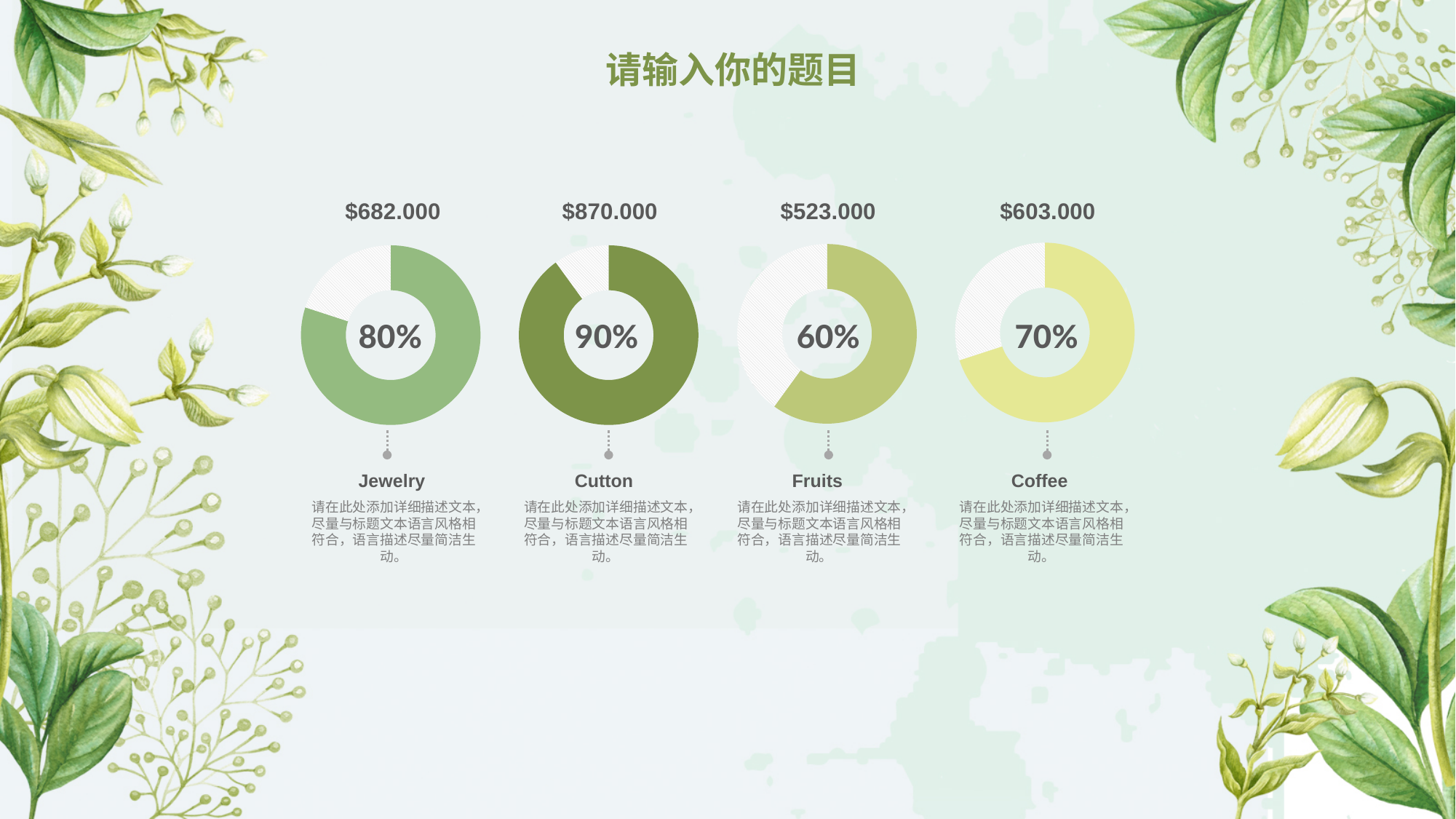

$523.000
$603.000
$682.000
$870.000

### Chart

| Category | Column1 |
|---|---|
|  | 70.0 |
|  | 30.0 |

### Chart

| Category | Column1 |
|---|---|
|  | 60.0 |
|  | 40.0 |

### Chart

| Category | Column1 |
|---|---|
|  | 80.0 |
|  | 20.0 |

### Chart

| Category | Column1 |
|---|---|
|  | 90.0 |
|  | 10.0 |
80%
90%
60%
70%
Jewelry
请在此处添加详细描述文本，尽量与标题文本语言风格相符合，语言描述尽量简洁生动。
Cutton
请在此处添加详细描述文本，尽量与标题文本语言风格相符合，语言描述尽量简洁生动。
Fruits
请在此处添加详细描述文本，尽量与标题文本语言风格相符合，语言描述尽量简洁生动。
Coffee
请在此处添加详细描述文本，尽量与标题文本语言风格相符合，语言描述尽量简洁生动。